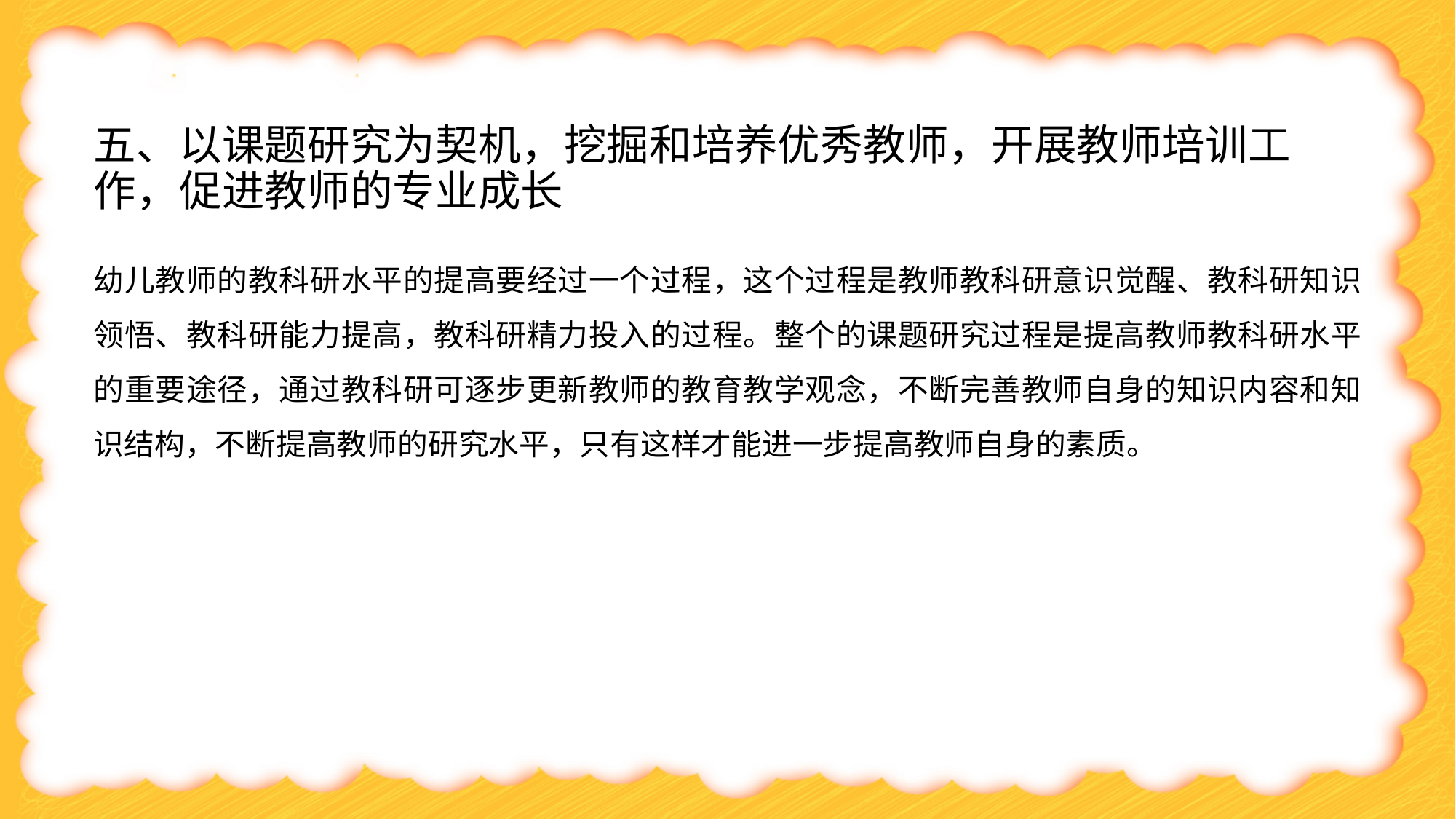

# 五、以课题研究为契机，挖掘和培养优秀教师，开展教师培训工作，促进教师的专业成长
幼儿教师的教科研水平的提高要经过一个过程，这个过程是教师教科研意识觉醒、教科研知识领悟、教科研能力提高，教科研精力投入的过程。整个的课题研究过程是提高教师教科研水平的重要途径，通过教科研可逐步更新教师的教育教学观念，不断完善教师自身的知识内容和知识结构，不断提高教师的研究水平，只有这样才能进一步提高教师自身的素质。